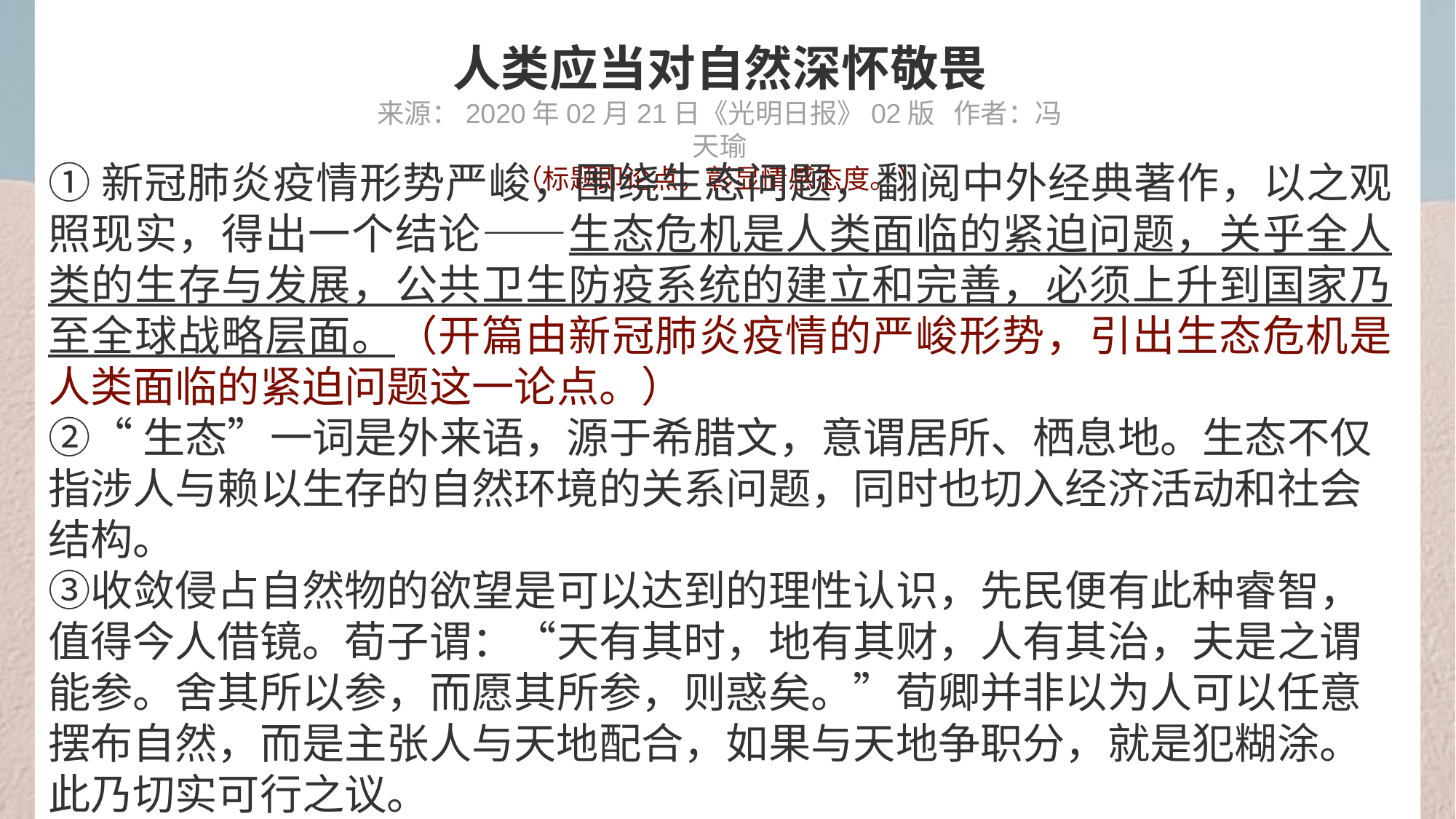

人类应当对自然深怀敬畏
来源：2020年02月21日《光明日报》02版   作者：冯天瑜
（标题即论点，彰显情感态度。）
①新冠肺炎疫情形势严峻，围绕生态问题，翻阅中外经典著作，以之观照现实，得出一个结论——生态危机是人类面临的紧迫问题，关乎全人类的生存与发展，公共卫生防疫系统的建立和完善，必须上升到国家乃至全球战略层面。（开篇由新冠肺炎疫情的严峻形势，引出生态危机是人类面临的紧迫问题这一论点。）
②“生态”一词是外来语，源于希腊文，意谓居所、栖息地。生态不仅指涉人与赖以生存的自然环境的关系问题，同时也切入经济活动和社会结构。
③收敛侵占自然物的欲望是可以达到的理性认识，先民便有此种睿智，值得今人借镜。荀子谓：“天有其时，地有其财，人有其治，夫是之谓能参。舍其所以参，而愿其所参，则惑矣。”荀卿并非以为人可以任意摆布自然，而是主张人与天地配合，如果与天地争职分，就是犯糊涂。此乃切实可行之议。